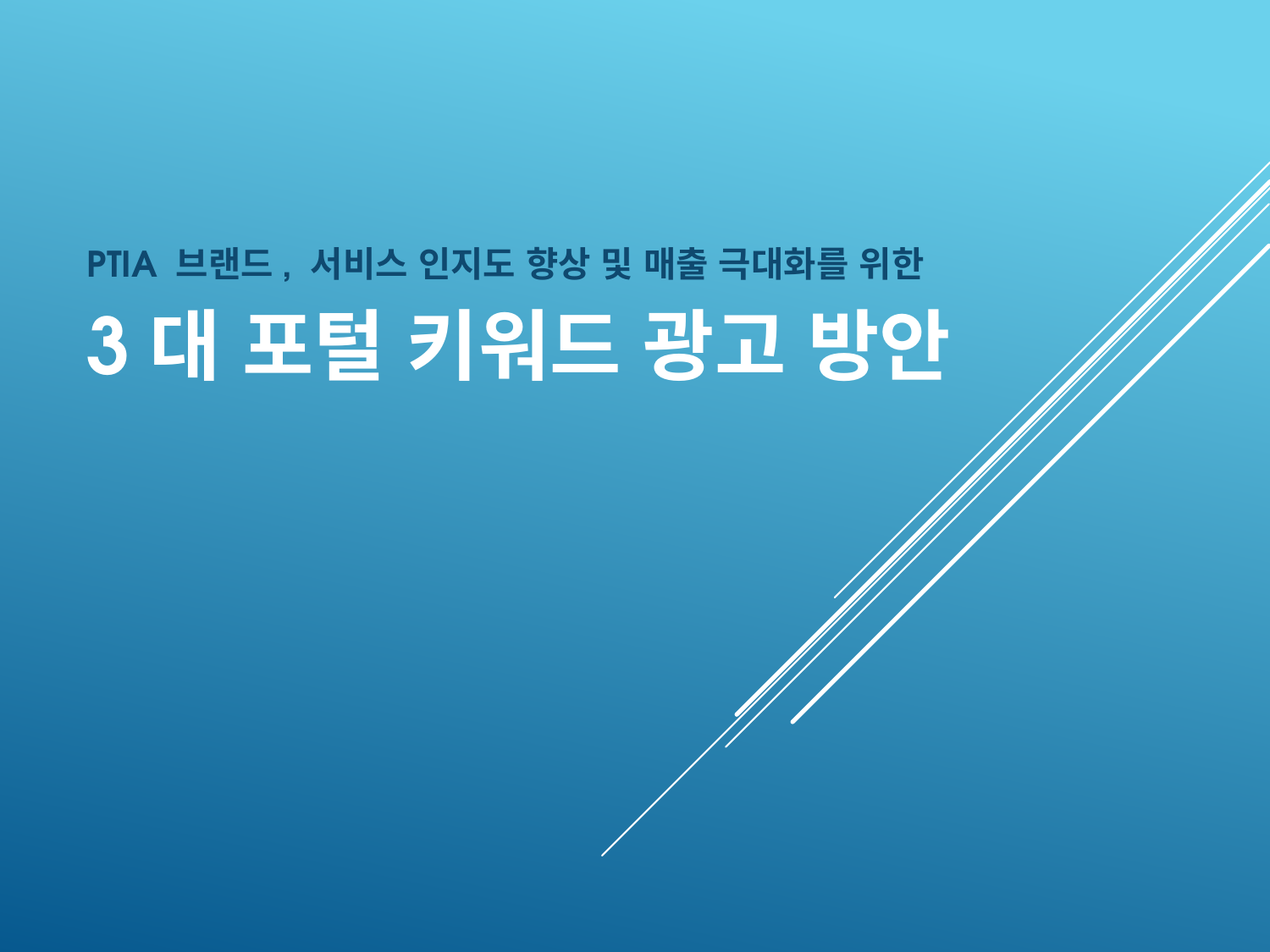

# 3대 포털 키워드 광고 방안
PTIA 브랜드, 서비스 인지도 향상 및 매출 극대화를 위한